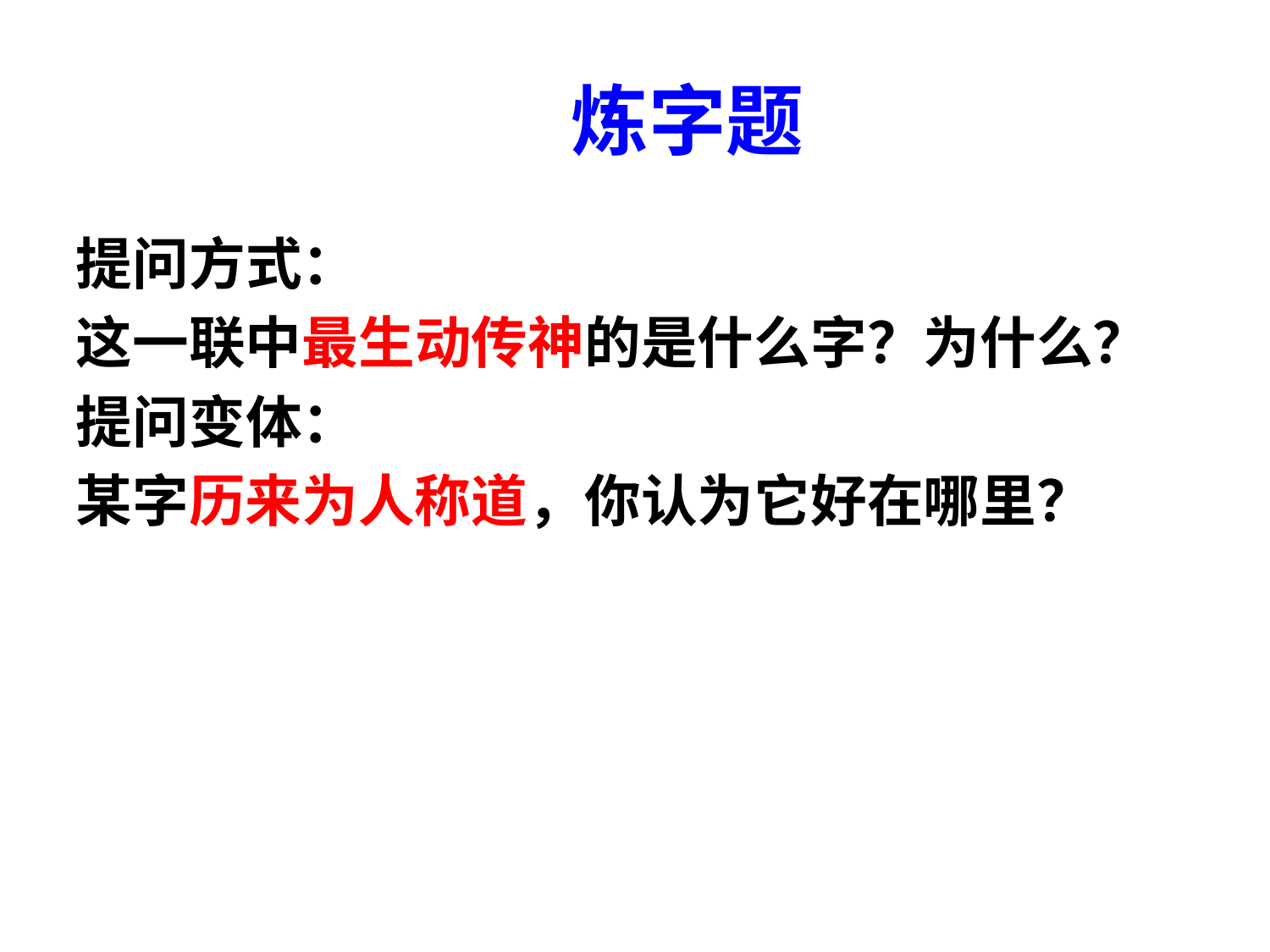

炼字题
提问方式：
这一联中最生动传神的是什么字？为什么？
提问变体：
某字历来为人称道，你认为它好在哪里？